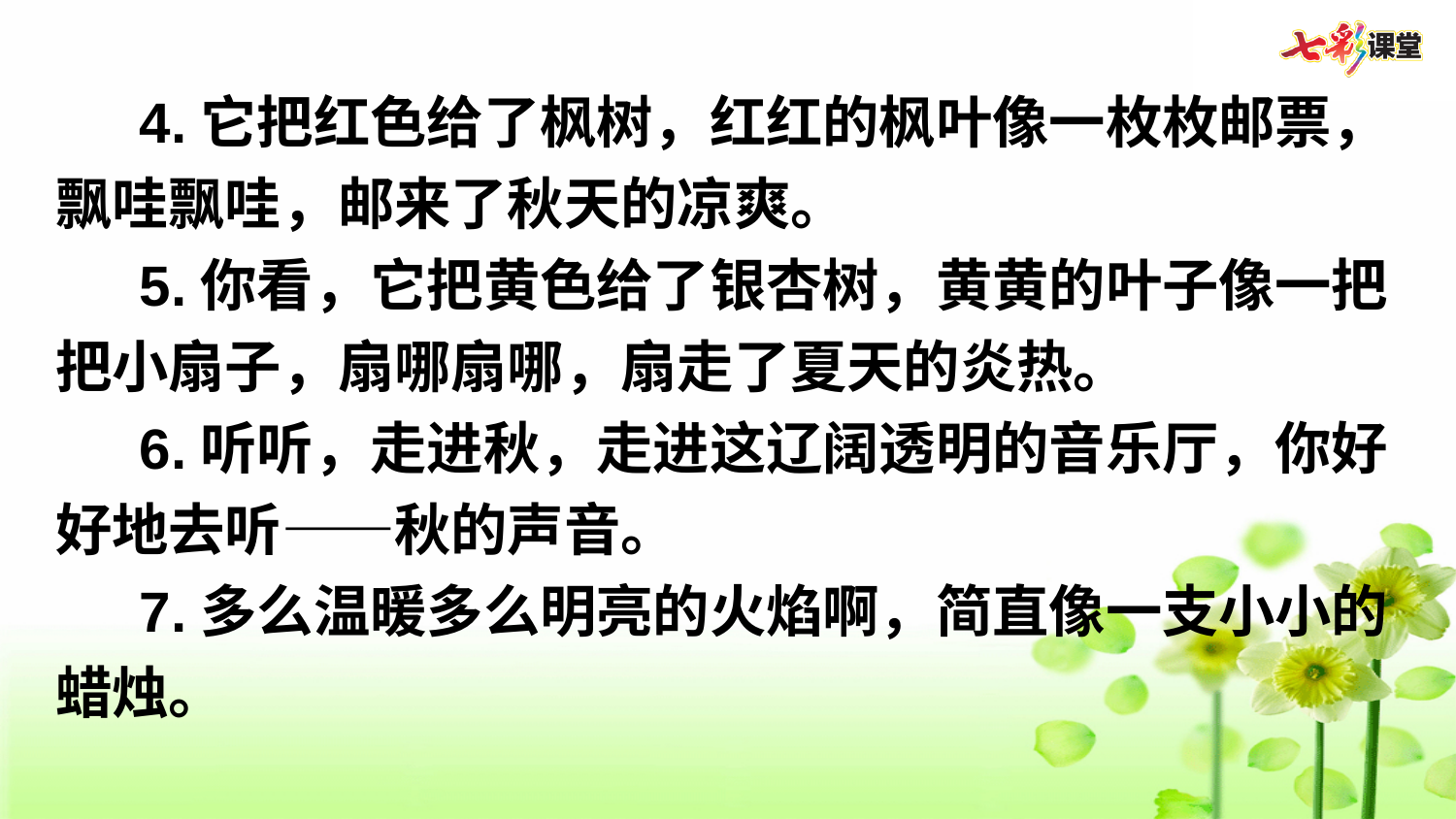

4.它把红色给了枫树，红红的枫叶像一枚枚邮票，飘哇飘哇，邮来了秋天的凉爽。
5.你看，它把黄色给了银杏树，黄黄的叶子像一把把小扇子，扇哪扇哪，扇走了夏天的炎热。
6.听听，走进秋，走进这辽阔透明的音乐厅，你好好地去听——秋的声音。
7.多么温暖多么明亮的火焰啊，简直像一支小小的蜡烛。